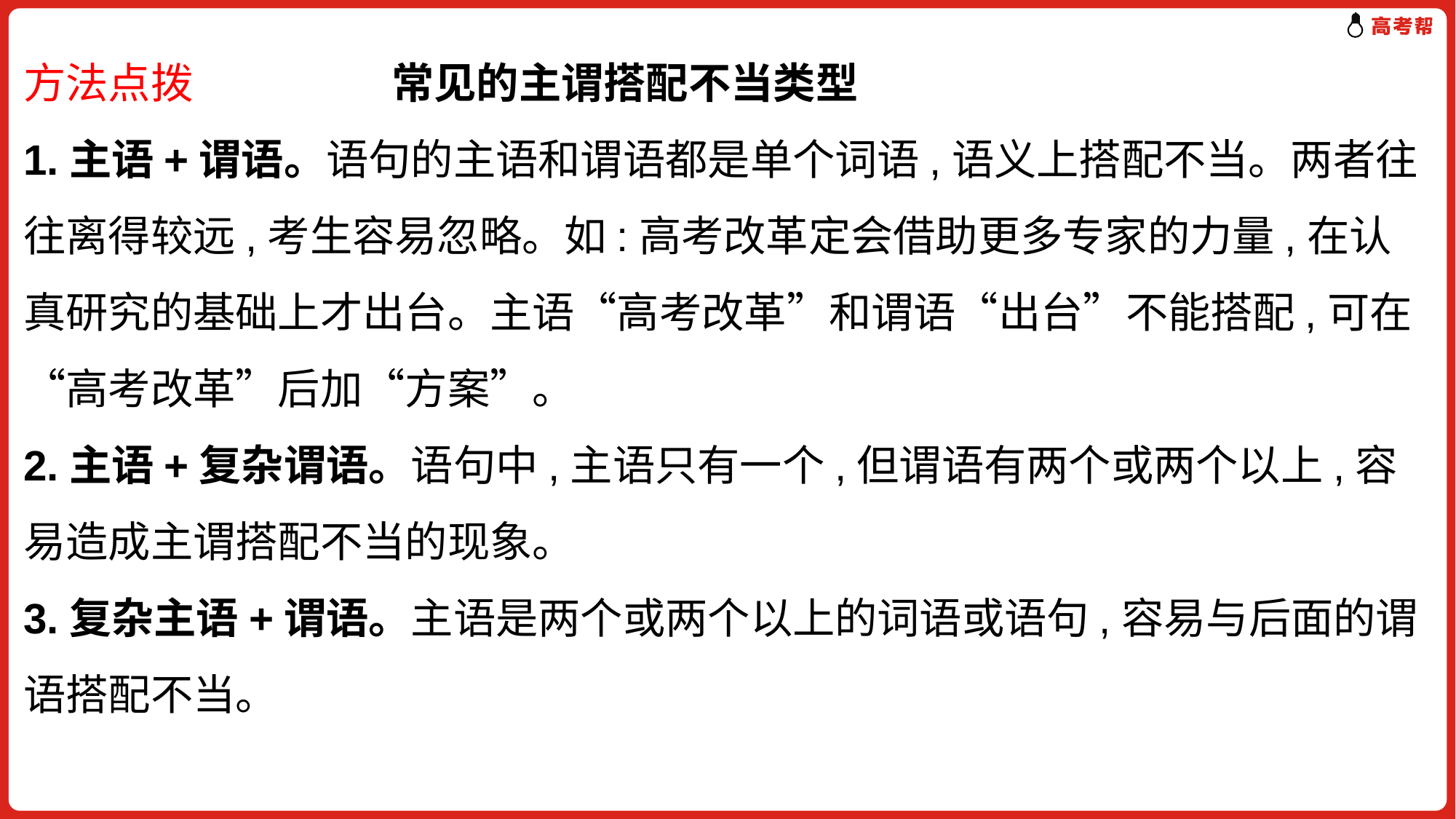

方法点拨                     常见的主谓搭配不当类型
1.主语+谓语。语句的主语和谓语都是单个词语,语义上搭配不当。两者往往离得较远,考生容易忽略。如:高考改革定会借助更多专家的力量,在认真研究的基础上才出台。主语“高考改革”和谓语“出台”不能搭配,可在“高考改革”后加“方案”。
2.主语+复杂谓语。语句中,主语只有一个,但谓语有两个或两个以上,容易造成主谓搭配不当的现象。
3.复杂主语+谓语。主语是两个或两个以上的词语或语句,容易与后面的谓语搭配不当。